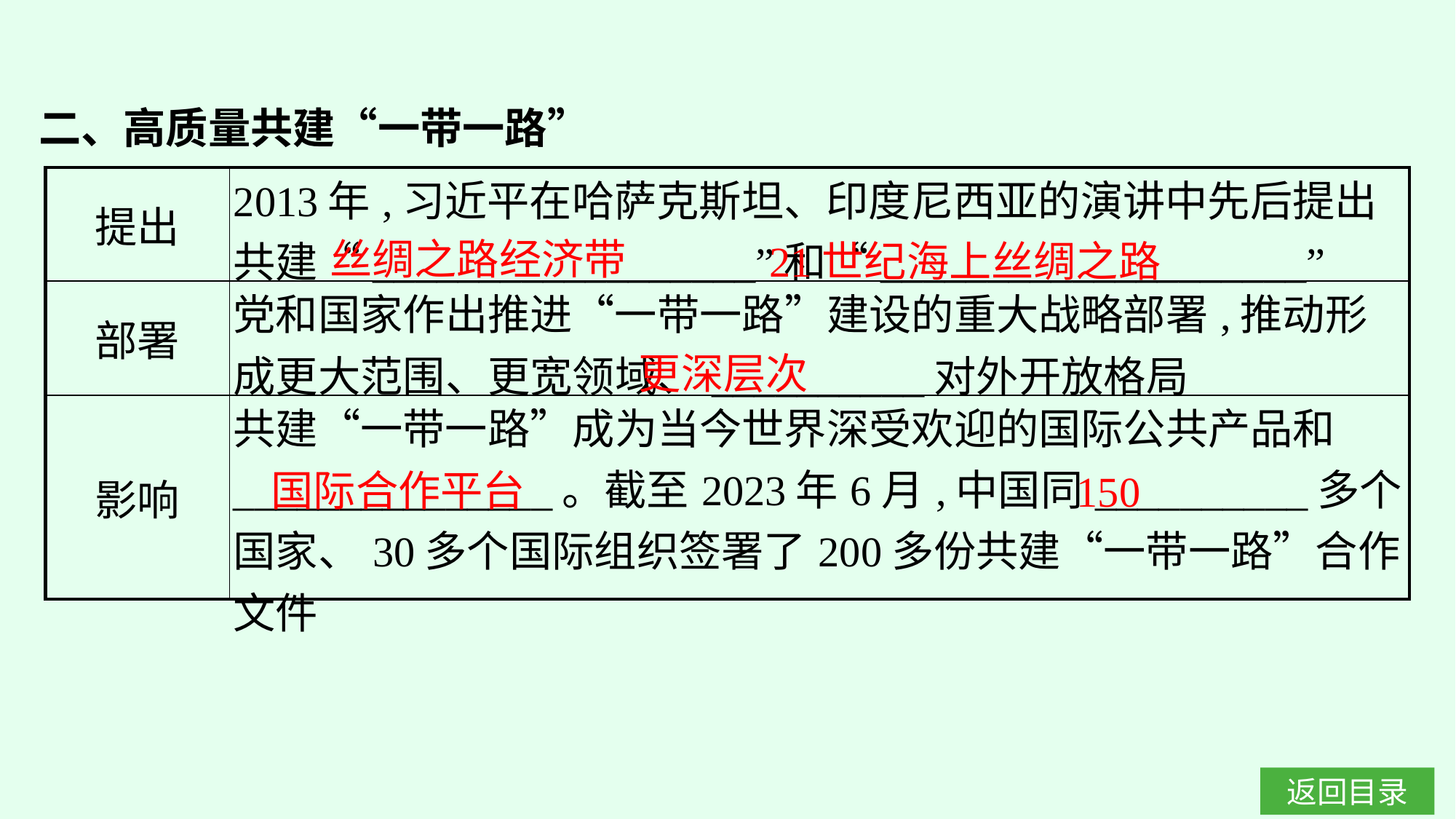

二、高质量共建“一带一路”
| 提出 | 2013年,习近平在哈萨克斯坦、印度尼西亚的演讲中先后提出共建“\_\_\_\_\_\_\_\_\_\_\_\_\_\_\_\_\_\_”和“\_\_\_\_\_\_\_\_\_\_\_\_\_\_\_\_\_\_\_\_” |
| --- | --- |
| 部署 | 党和国家作出推进“一带一路”建设的重大战略部署,推动形成更大范围、更宽领域、\_\_\_\_\_\_\_\_\_\_对外开放格局 |
| 影响 | 共建“一带一路”成为当今世界深受欢迎的国际公共产品和\_\_\_\_\_\_\_\_\_\_\_\_\_\_\_。截至2023年6月,中国同\_\_\_\_\_\_\_\_\_\_多个国家、30多个国际组织签署了200多份共建“一带一路”合作文件 |
丝绸之路经济带
21世纪海上丝绸之路
更深层次
国际合作平台
150